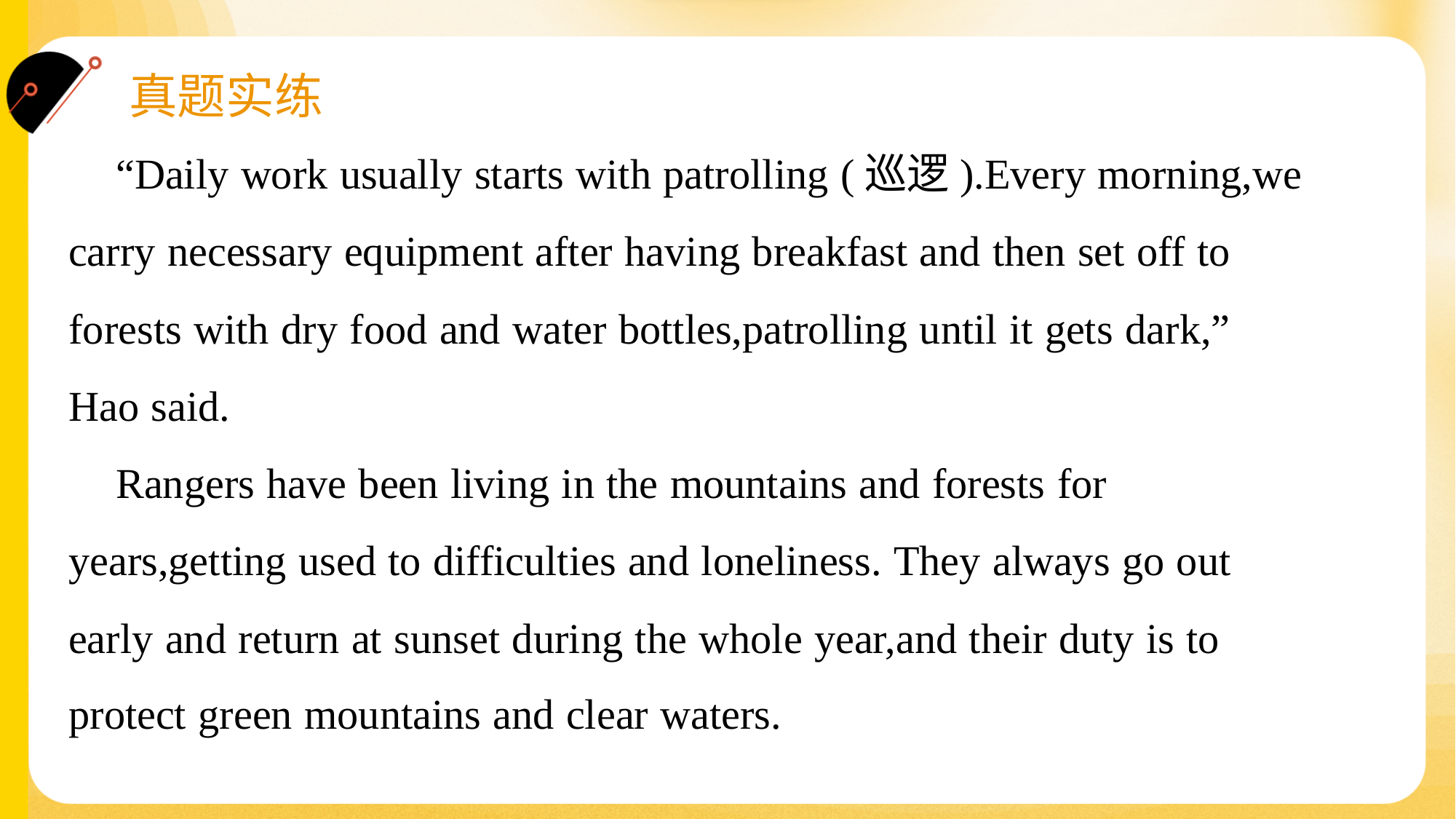

“Daily work usually starts with patrolling (巡逻).Every morning,we
carry necessary equipment after having breakfast and then set off to
forests with dry food and water bottles,patrolling until it gets dark,”
Hao said.
    Rangers have been living in the mountains and forests for
years,getting used to difficulties and loneliness. They always go out
early and return at sunset during the whole year,and their duty is to
protect green mountains and clear waters.#1.1.3